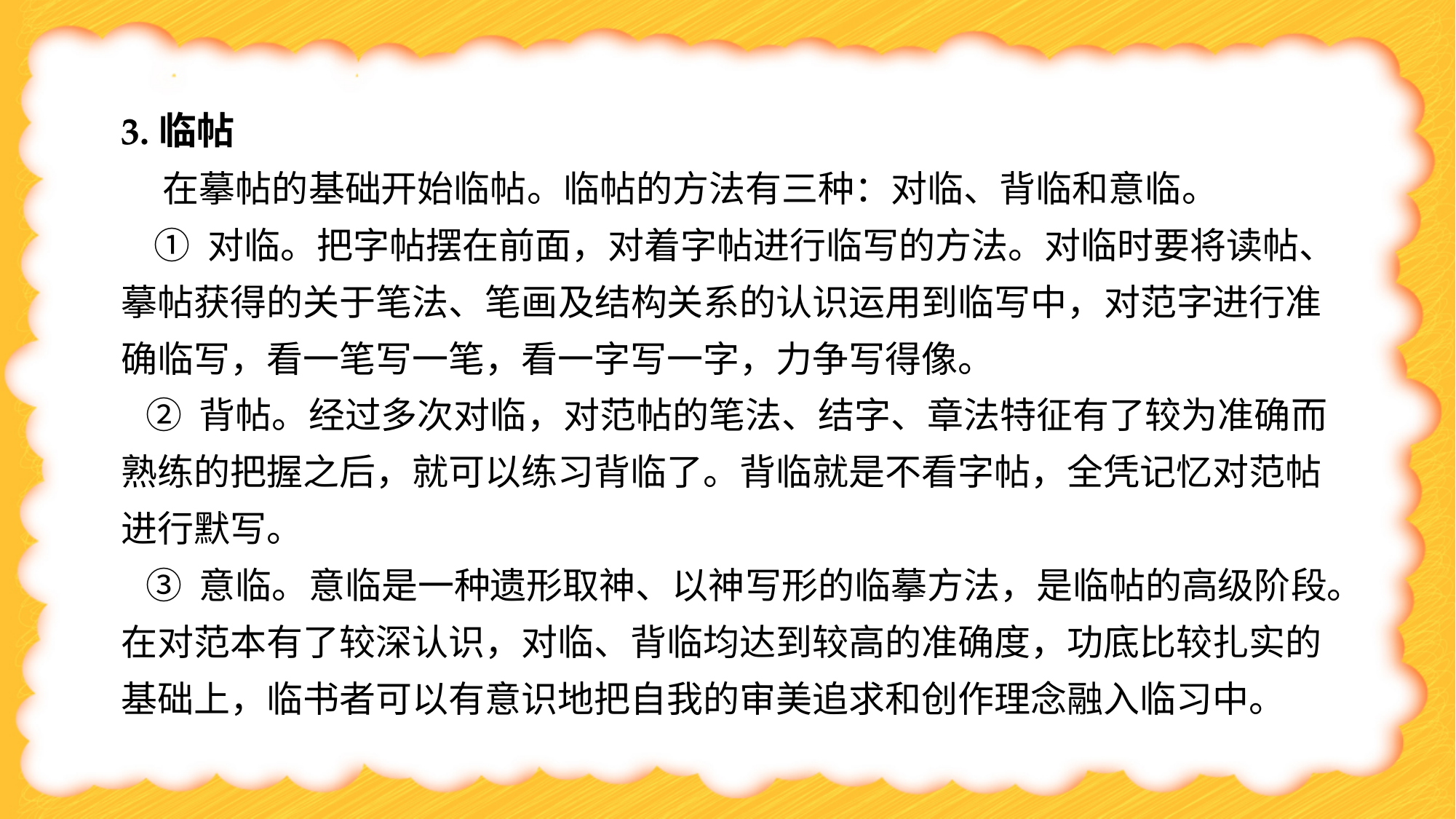

3.临帖
    在摹帖的基础开始临帖。临帖的方法有三种：对临、背临和意临。
    ① 对临。把字帖摆在前面，对着字帖进行临写的方法。对临时要将读帖、摹帖获得的关于笔法、笔画及结构关系的认识运用到临写中，对范字进行准确临写，看一笔写一笔，看一字写一字，力争写得像。
   ② 背帖。经过多次对临，对范帖的笔法、结字、章法特征有了较为准确而熟练的把握之后，就可以练习背临了。背临就是不看字帖，全凭记忆对范帖进行默写。
   ③ 意临。意临是一种遗形取神、以神写形的临摹方法，是临帖的高级阶段。在对范本有了较深认识，对临、背临均达到较高的准确度，功底比较扎实的基础上，临书者可以有意识地把自我的审美追求和创作理念融入临习中。